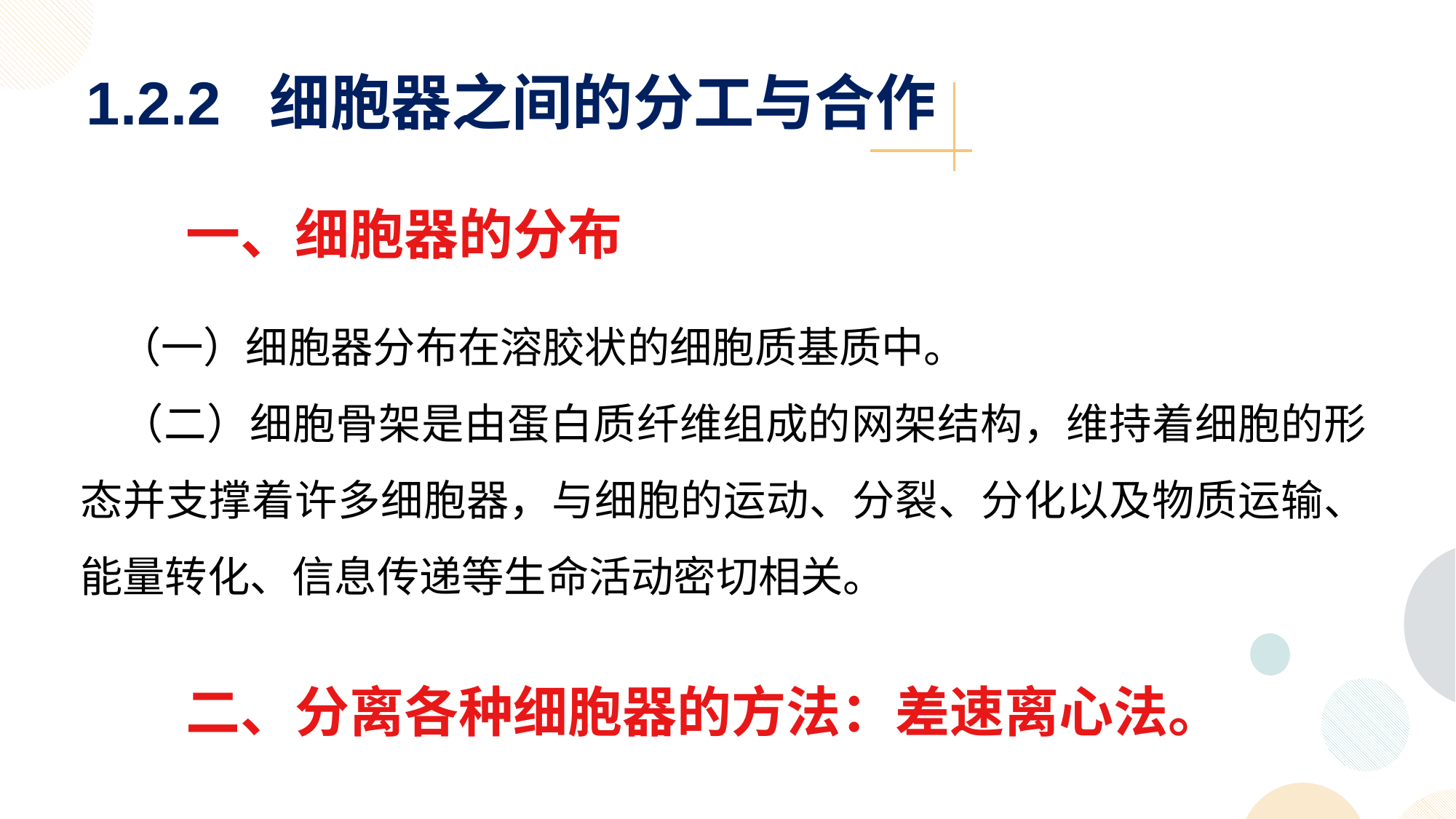

1.2.2  细胞器之间的分工与合作
一、细胞器的分布
   （一）细胞器分布在溶胶状的细胞质基质中。
   （二）细胞骨架是由蛋白质纤维组成的网架结构，维持着细胞的形态并支撑着许多细胞器，与细胞的运动、分裂、分化以及物质运输、能量转化、信息传递等生命活动密切相关。

二、分离各种细胞器的方法：差速离心法。